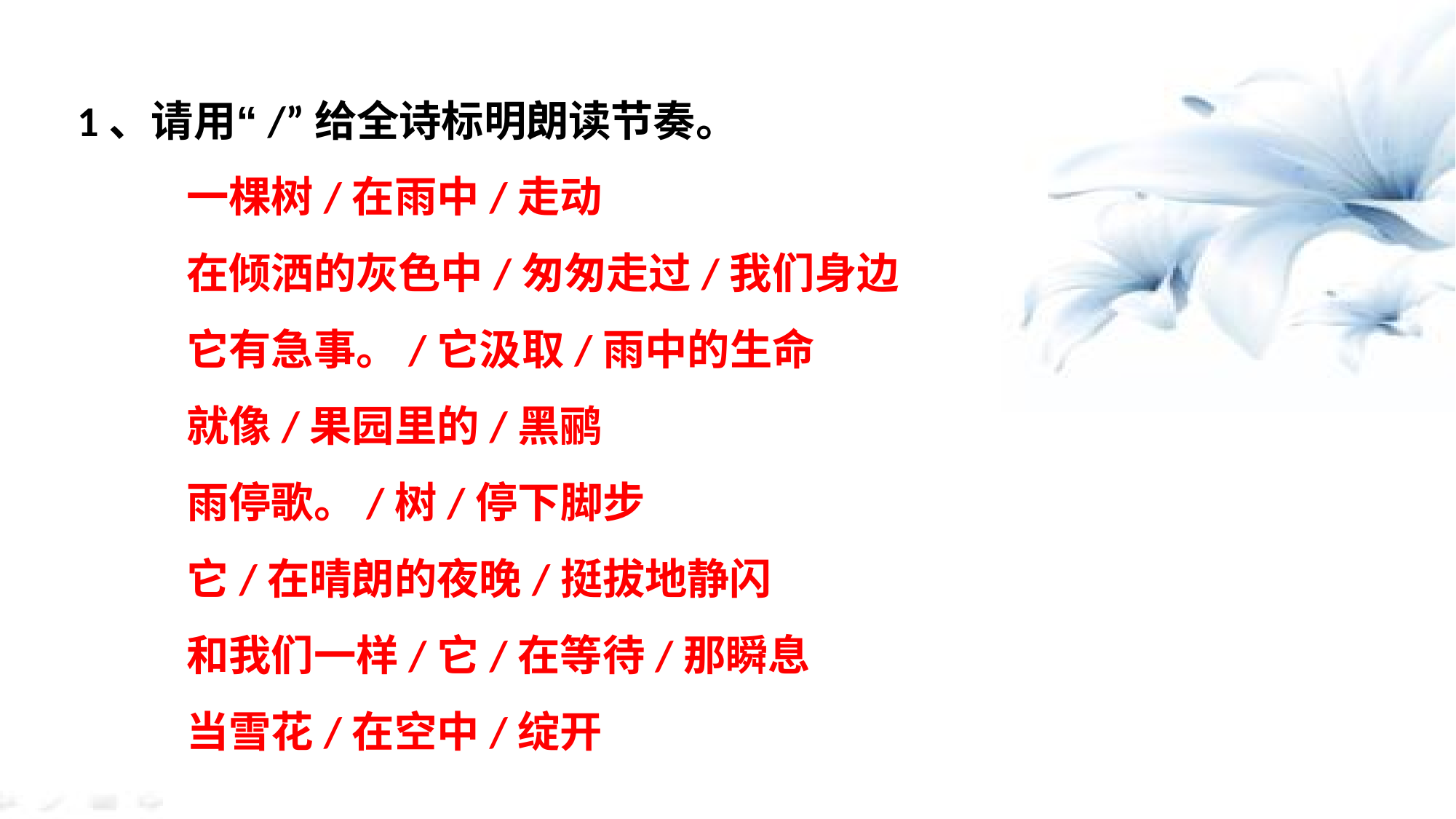

1、请用“/”给全诗标明朗读节奏。
	一棵树/在雨中/走动
	在倾洒的灰色中/匆匆走过/我们身边
	它有急事。/它汲取/雨中的生命
	就像/果园里的/黑鹂
	雨停歌。/树/停下脚步
	它/在晴朗的夜晚/挺拔地静闪
	和我们一样/它/在等待/那瞬息
	当雪花/在空中/绽开